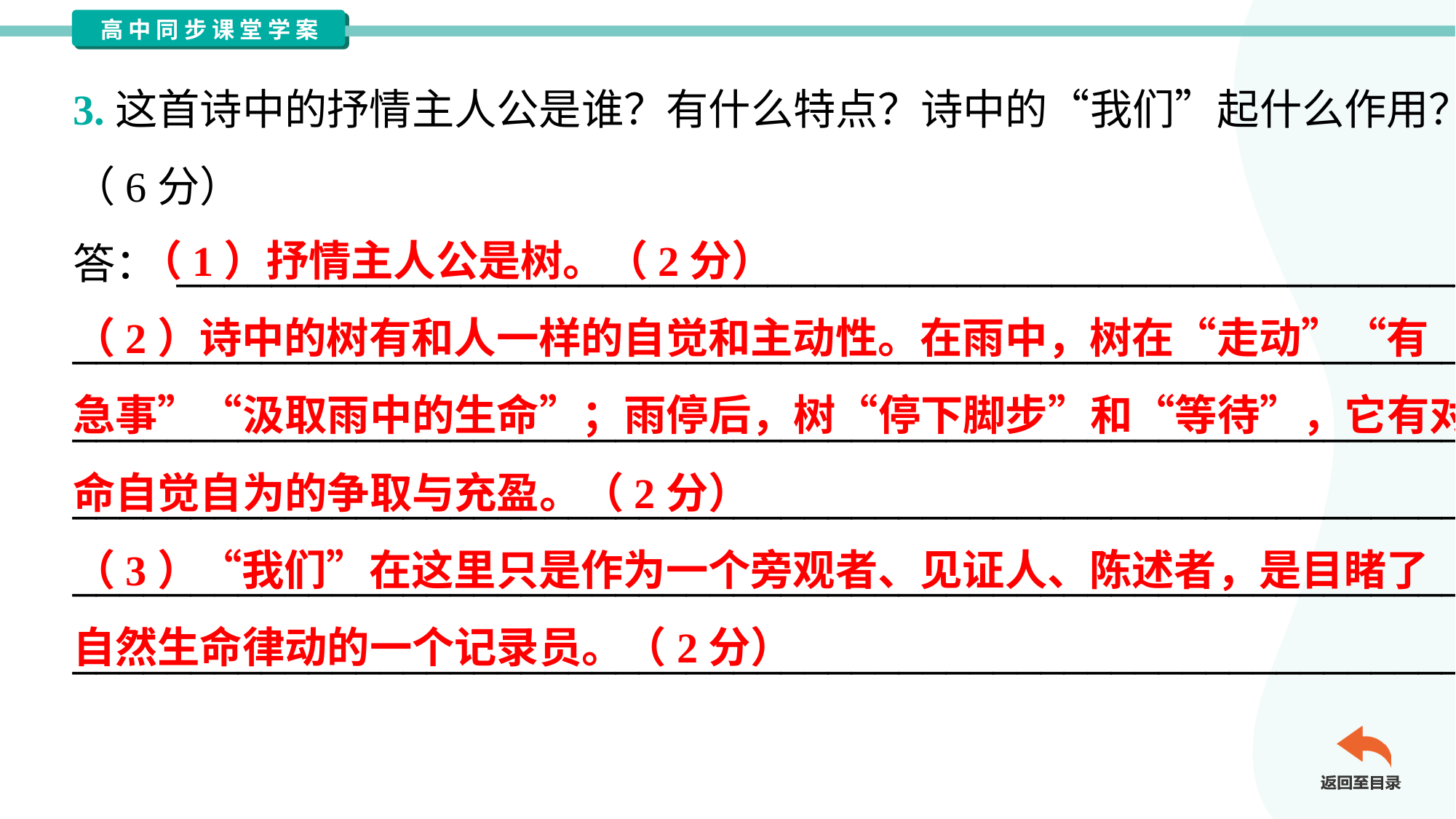

3.这首诗中的抒情主人公是谁？有什么特点？诗中的“我们”起什么作用？
（6分）
答： ________________________________________________________
_____________________________________________________________
_____________________________________________________________
_____________________________________________________________
_____________________________________________________________
_____________________________________________________________
      （1）抒情主人公是树。（2分）
（2）诗中的树有和人一样的自觉和主动性。在雨中，树在“走动”“有
急事”“汲取雨中的生命”；雨停后，树“停下脚步”和“等待”，它有对生
命自觉自为的争取与充盈。（2分）
（3）“我们”在这里只是作为一个旁观者、见证人、陈述者，是目睹了
自然生命律动的一个记录员。（2分）